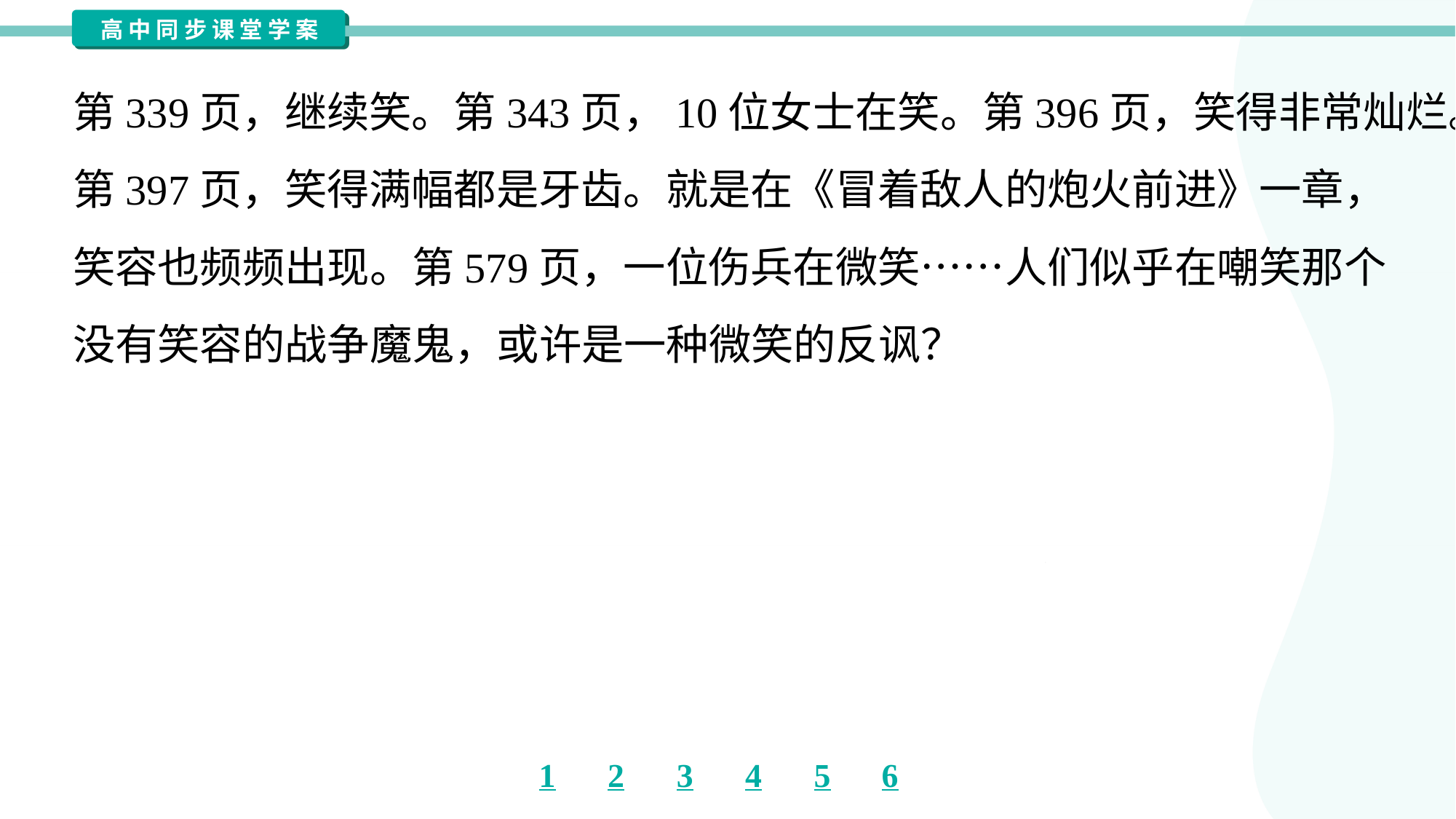

第339页，继续笑。第343页，10位女士在笑。第396页，笑得非常灿烂。
第397页，笑得满幅都是牙齿。就是在《冒着敌人的炮火前进》一章，
笑容也频频出现。第579页，一位伤兵在微笑……人们似乎在嘲笑那个
没有笑容的战争魔鬼，或许是一种微笑的反讽？